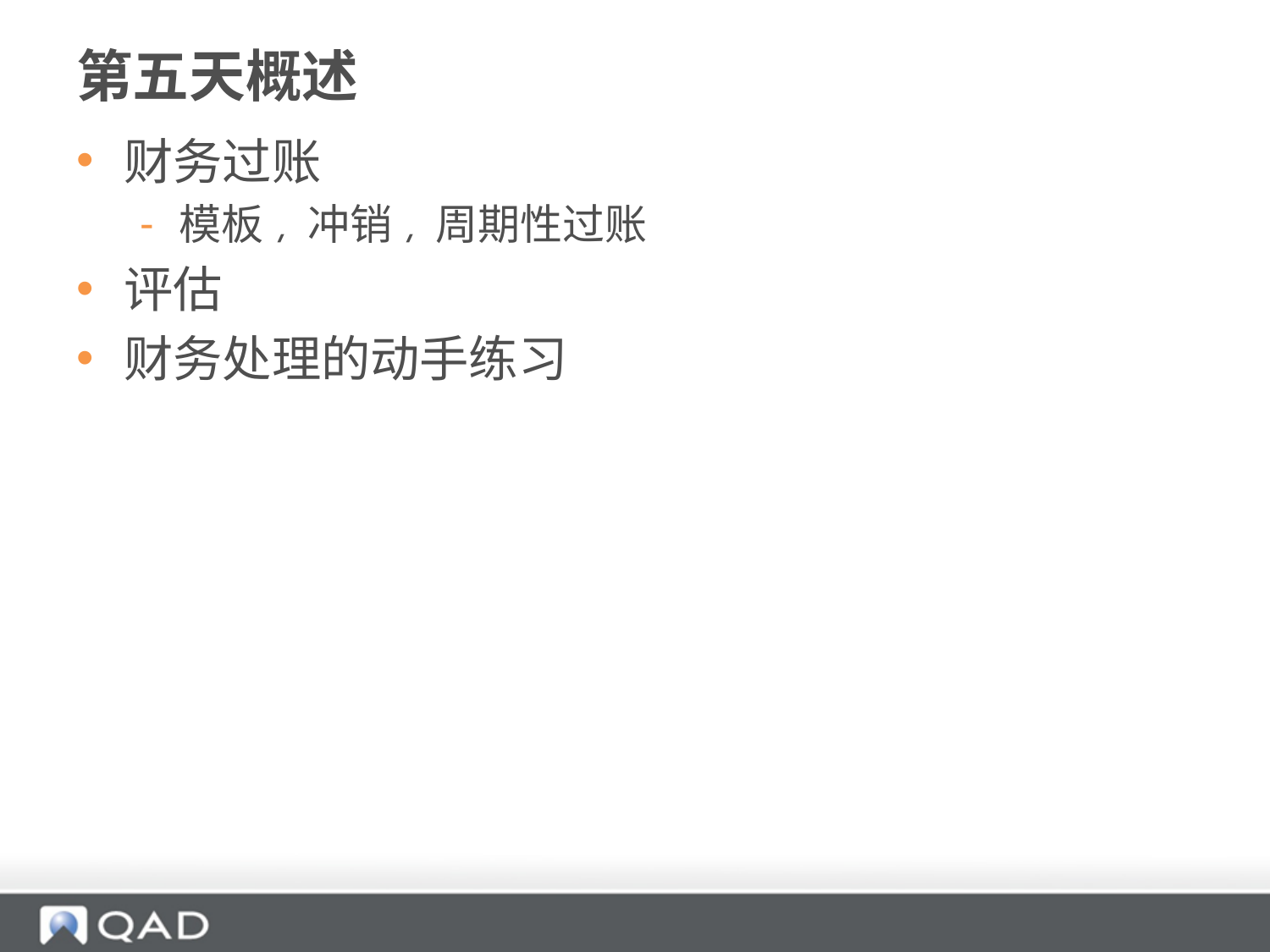

# 第五天概述
财务过账
模板, 冲销, 周期性过账
评估
财务处理的动手练习